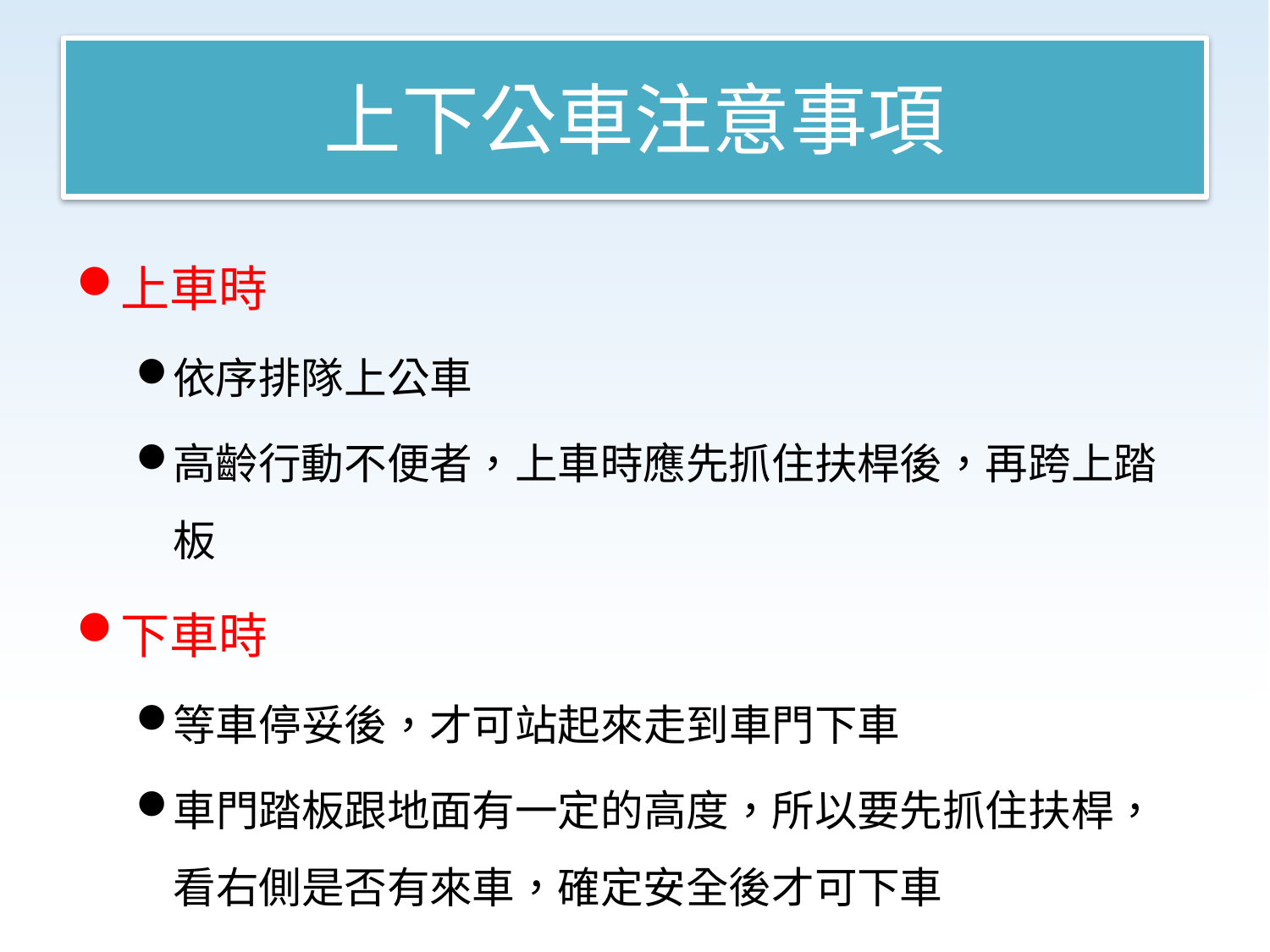

# 上下公車注意事項
上車時
依序排隊上公車
高齡行動不便者，上車時應先抓住扶桿後，再跨上踏板
下車時
等車停妥後，才可站起來走到車門下車
車門踏板跟地面有一定的高度，所以要先抓住扶桿，看右側是否有來車，確定安全後才可下車